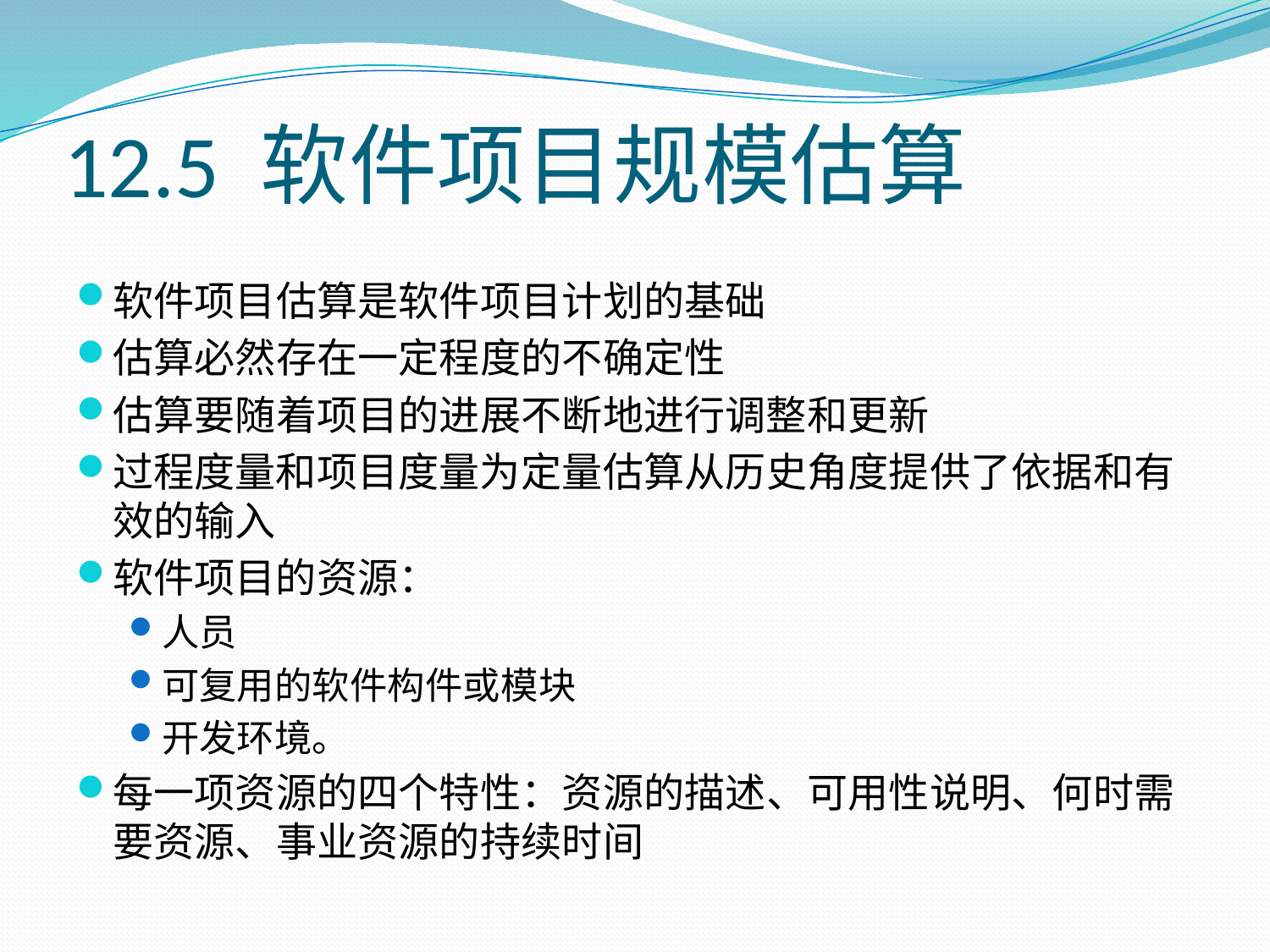

# 12.5 软件项目规模估算
软件项目估算是软件项目计划的基础
估算必然存在一定程度的不确定性
估算要随着项目的进展不断地进行调整和更新
过程度量和项目度量为定量估算从历史角度提供了依据和有效的输入
软件项目的资源：
人员
可复用的软件构件或模块
开发环境。
每一项资源的四个特性：资源的描述、可用性说明、何时需要资源、事业资源的持续时间